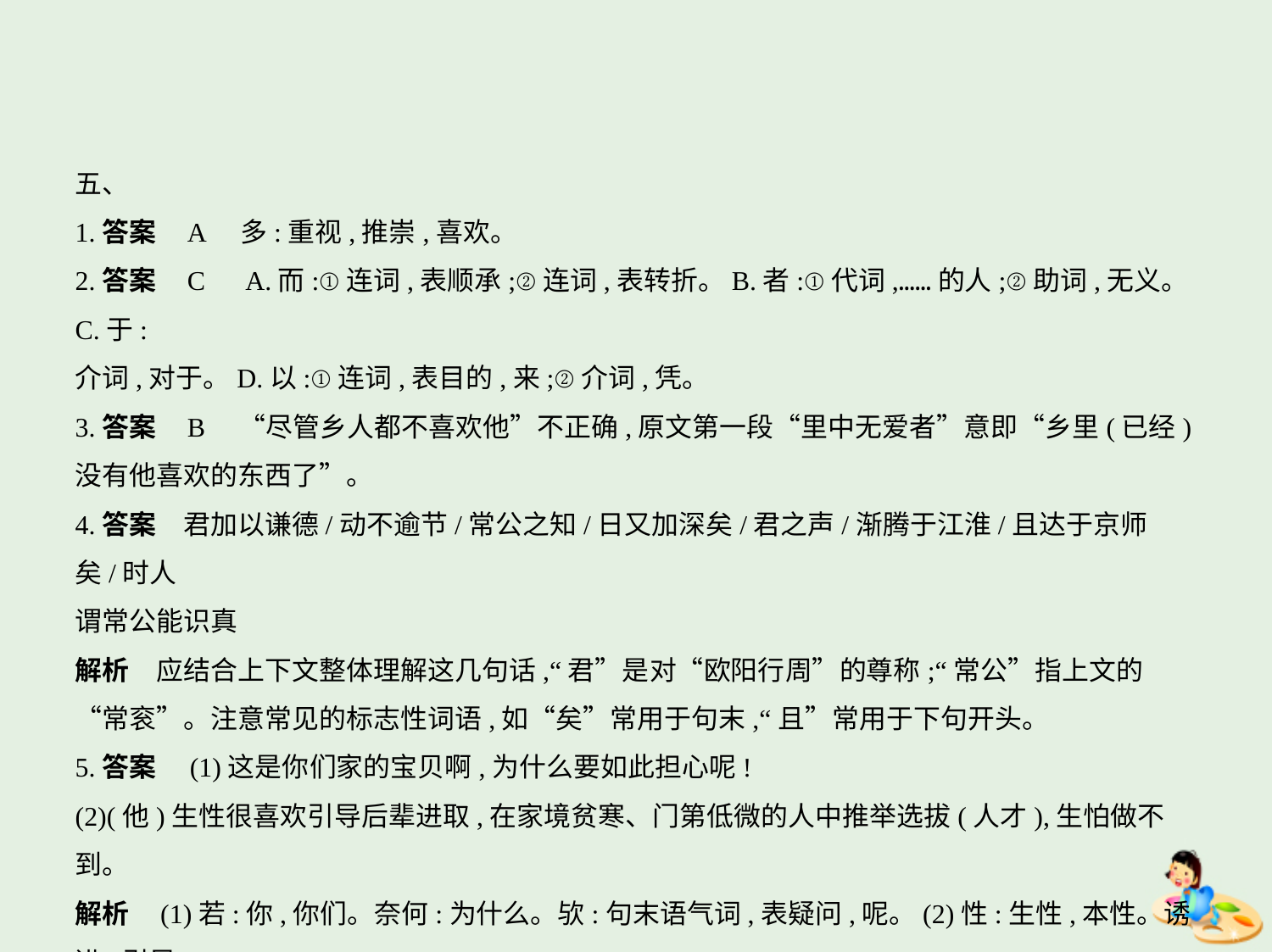

五、
1.答案    A　多:重视,推崇,喜欢。
2.答案    C　A.而:①连词,表顺承;②连词,表转折。B.者:①代词,……的人;②助词,无义。C.于:
介词,对于。D.以:①连词,表目的,来;②介词,凭。
3.答案    B　“尽管乡人都不喜欢他”不正确,原文第一段“里中无爱者”意即“乡里(已经)
没有他喜欢的东西了”。
4.答案　君加以谦德/动不逾节/常公之知/日又加深矣/君之声/渐腾于江淮/且达于京师矣/时人
谓常公能识真
解析　应结合上下文整体理解这几句话,“君”是对“欧阳行周”的尊称;“常公”指上文的
“常衮”。注意常见的标志性词语,如“矣”常用于句末,“且”常用于下句开头。
5.答案　(1)这是你们家的宝贝啊,为什么要如此担心呢!
(2)(他)生性很喜欢引导后辈进取,在家境贫寒、门第低微的人中推举选拔(人才),生怕做不
到。
解析    (1)若:你,你们。奈何:为什么。欤:句末语气词,表疑问,呢。(2)性:生性,本性。诱进:引导